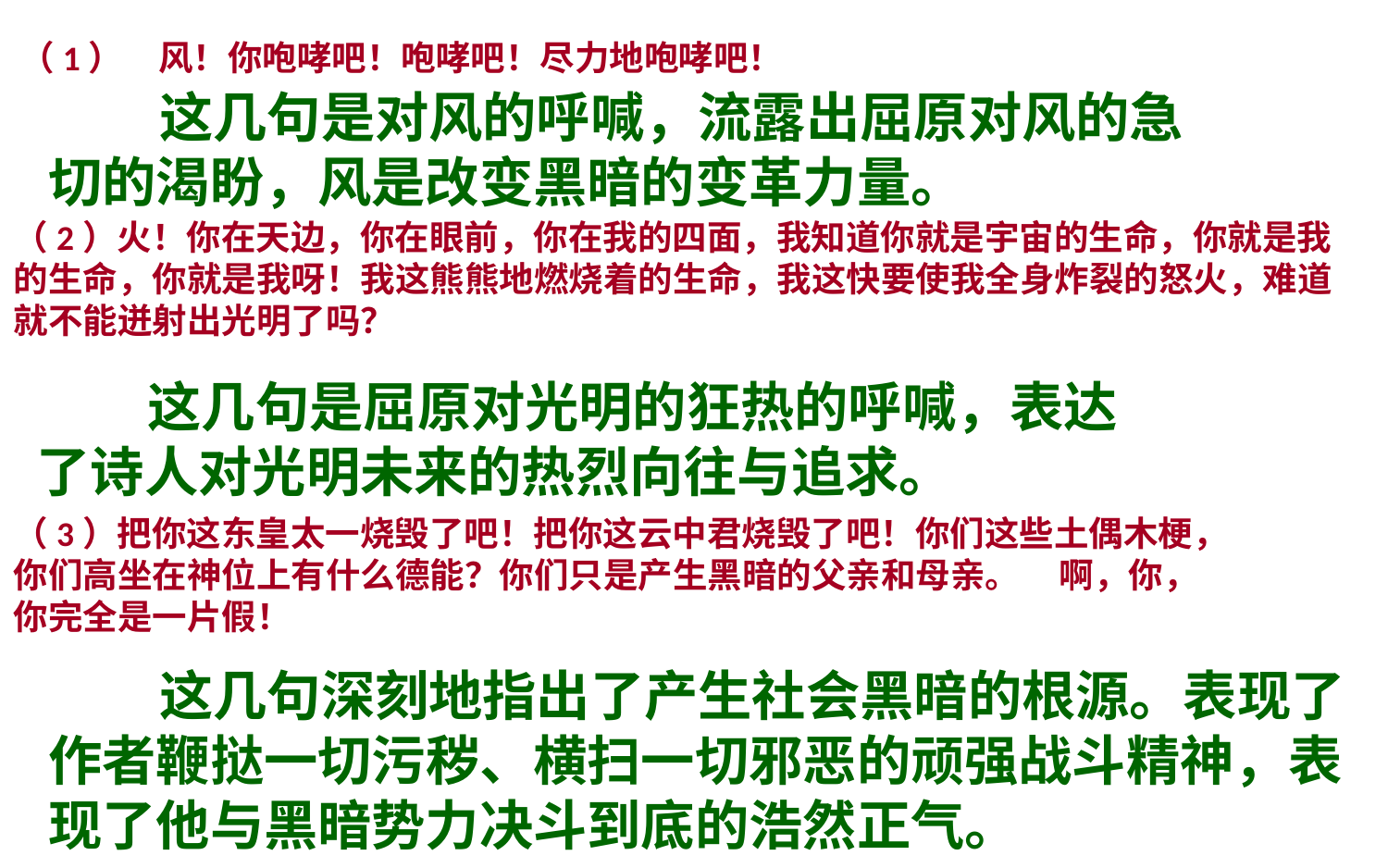

（1）	风！你咆哮吧！咆哮吧！尽力地咆哮吧！
        这几句是对风的呼喊，流露出屈原对风的急切的渴盼，风是改变黑暗的变革力量。
（2）火！你在天边，你在眼前，你在我的四面，我知道你就是宇宙的生命，你就是我的生命，你就是我呀！我这熊熊地燃烧着的生命，我这快要使我全身炸裂的怒火，难道就不能迸射出光明了吗？
        这几句是屈原对光明的狂热的呼喊，表达了诗人对光明未来的热烈向往与追求。
（3）把你这东皇太一烧毁了吧！把你这云中君烧毁了吧！你们这些土偶木梗，你们高坐在神位上有什么德能？你们只是产生黑暗的父亲和母亲。     啊，你，你完全是一片假！
        这几句深刻地指出了产生社会黑暗的根源。表现了作者鞭挞一切污秽、横扫一切邪恶的顽强战斗精神，表现了他与黑暗势力决斗到底的浩然正气。